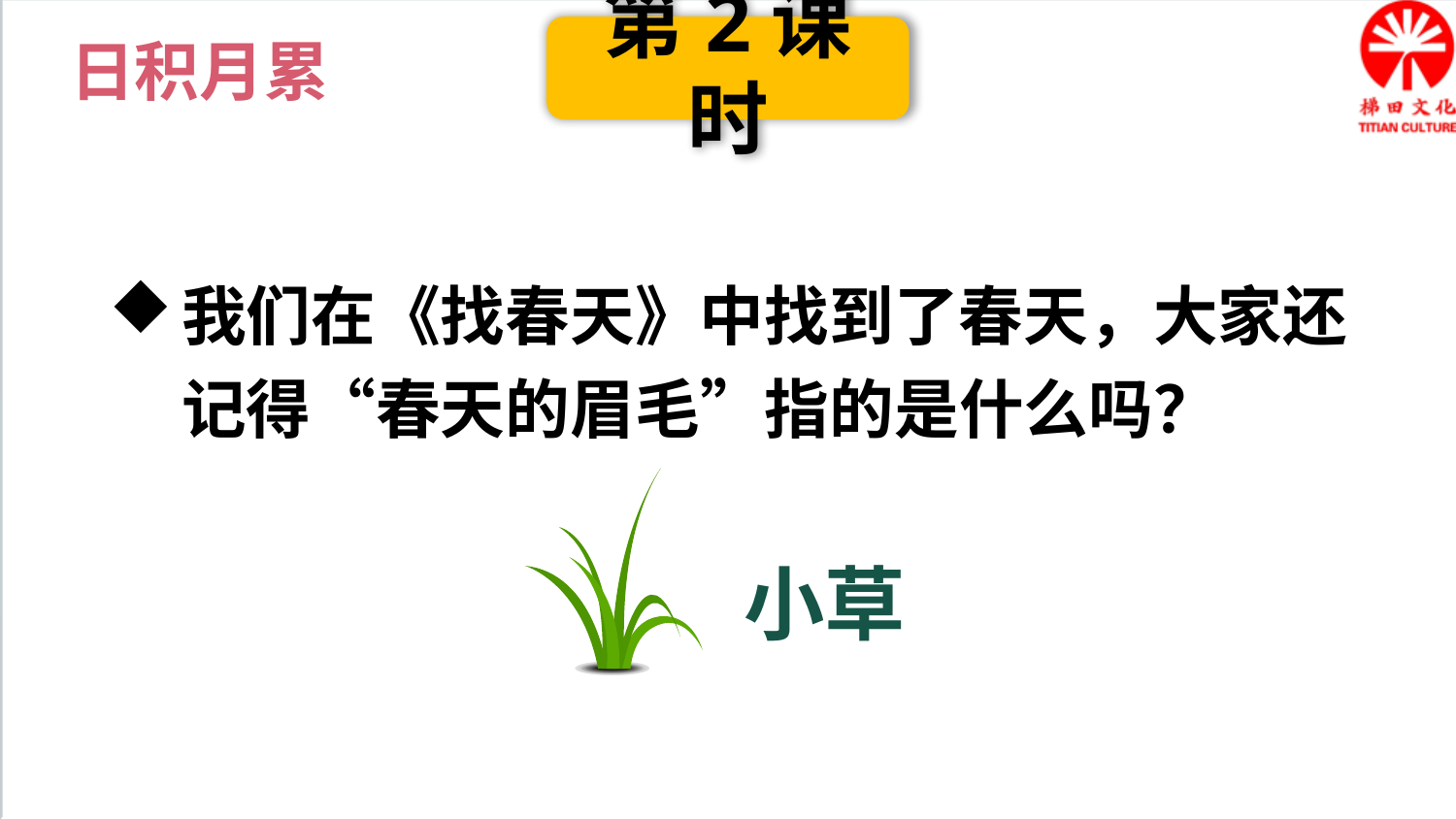

第2课时
日积月累
我们在《找春天》中找到了春天，大家还记得“春天的眉毛”指的是什么吗？

小草